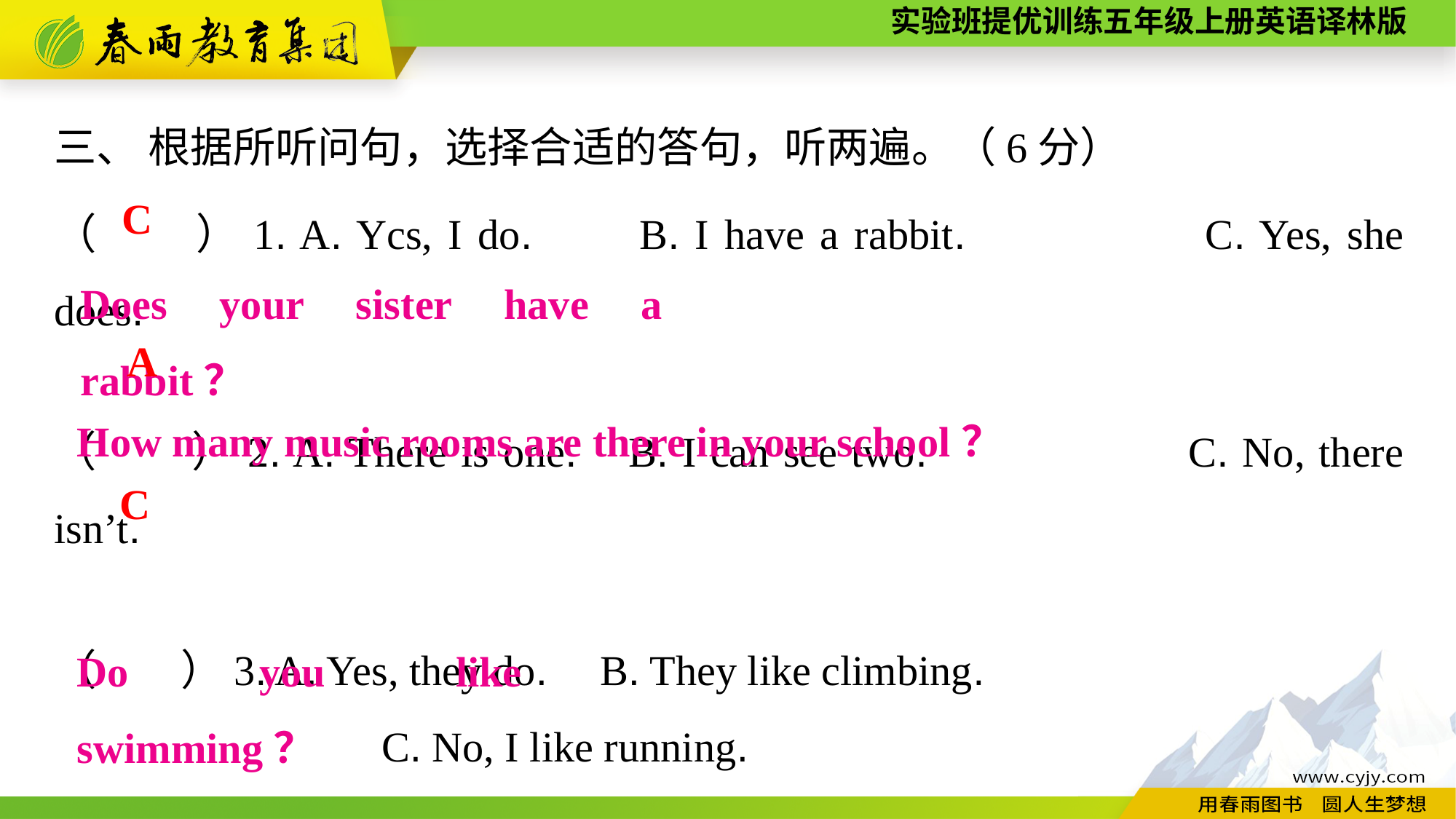

三、 根据所听问句，选择合适的答句，听两遍。（6分）
（　　）1. A. Ycs, I do.	B. I have a rabbit.			C. Yes, she does.

（　　）2. A. There is one.	B. I can see two.			C. No, there isn’t.

（　　）3. A. Yes, they do.	B. They like climbing.
			C. No, I like running.
C
Does your sister have a rabbit？
A
How many music rooms are there in your school？
C
Do you like swimming？